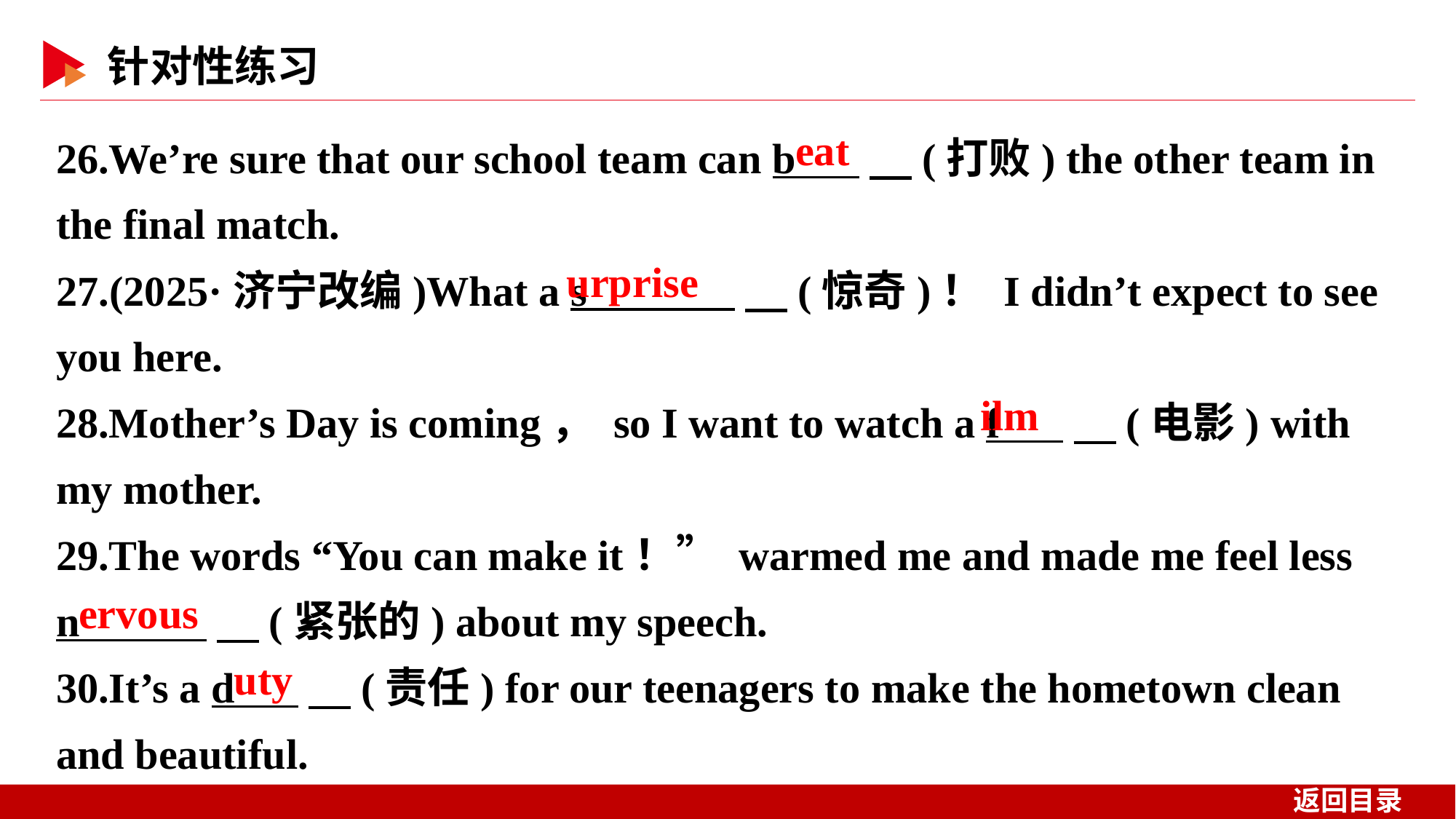

26.We’re sure that our school team can b      　(打败) the other team in the final match.
27.(2025·济宁改编)What a s              　(惊奇)！ I didn’t expect to see you here.
28.Mother’s Day is coming， so I want to watch a f      　(电影) with my mother.
29.The words “You can make it！” warmed me and made me feel less
n            　(紧张的) about my speech.
30.It’s a d      　(责任) for our teenagers to make the hometown clean and beautiful.
eat
urprise
ilm
ervous
uty